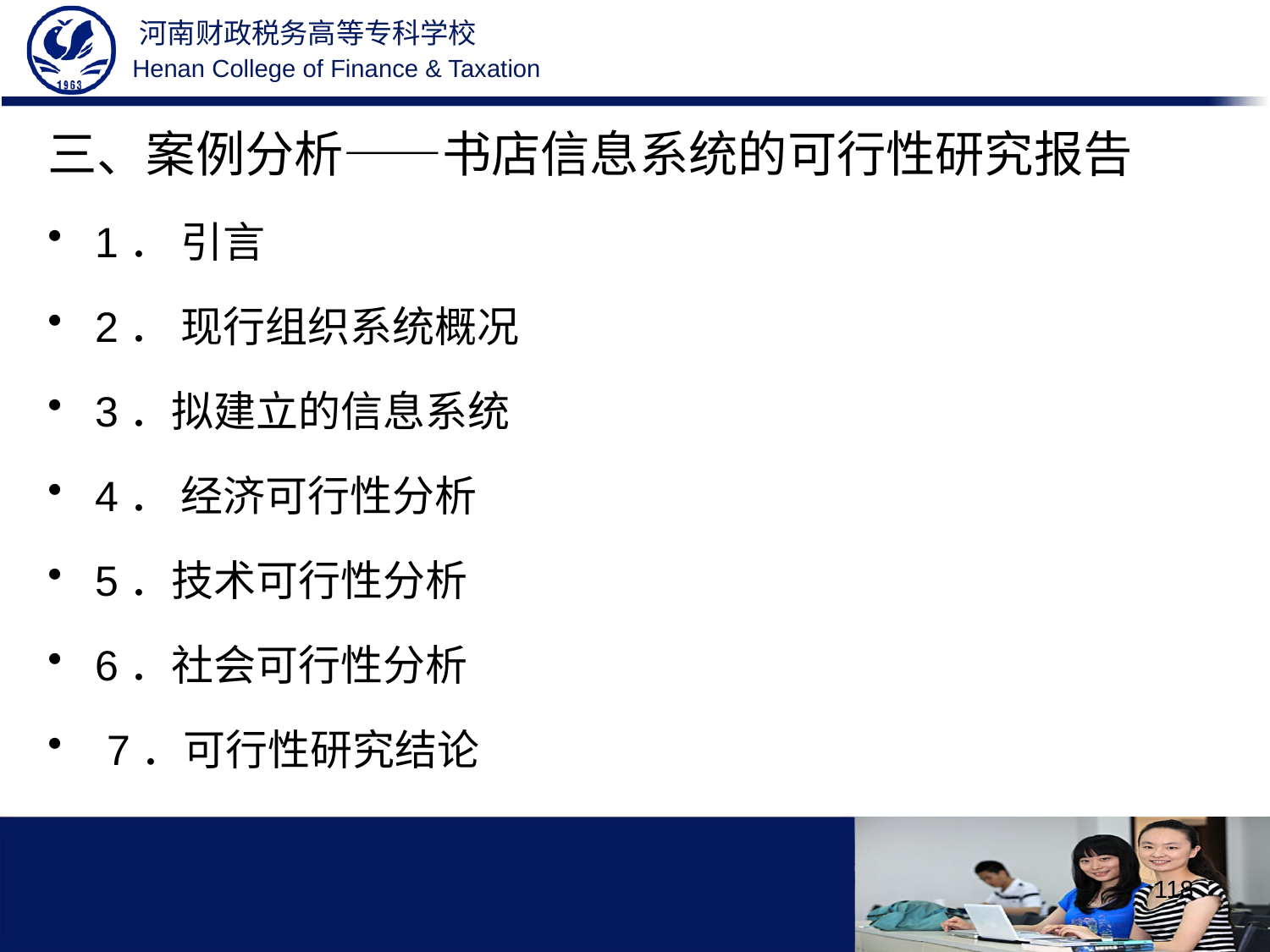

三、案例分析——书店信息系统的可行性研究报告
1． 引言
2． 现行组织系统概况
3．拟建立的信息系统
4． 经济可行性分析
5．技术可行性分析
6．社会可行性分析
 7．可行性研究结论

118